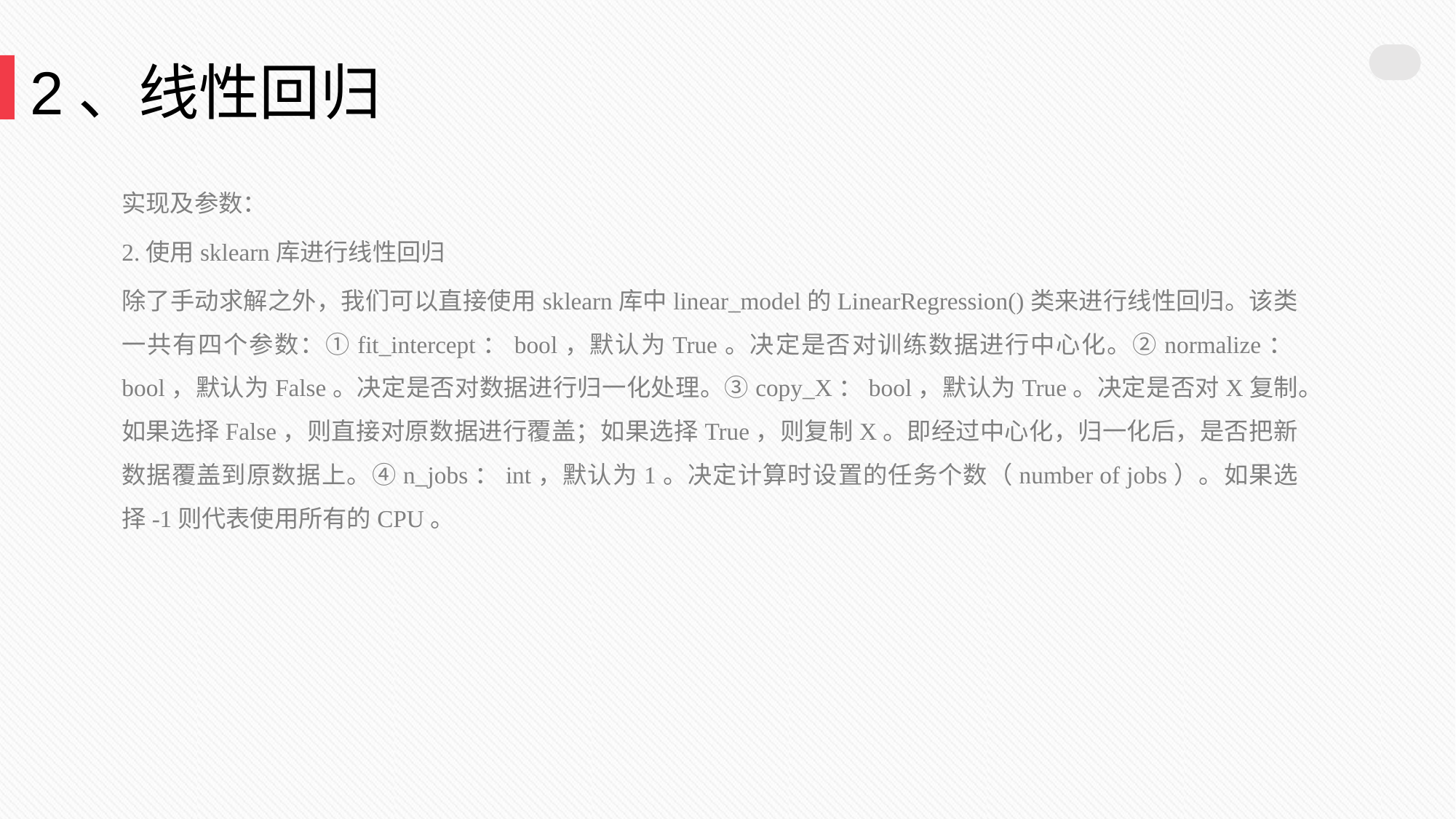

2、线性回归
实现及参数：
2.使用sklearn库进行线性回归
除了手动求解之外，我们可以直接使用sklearn库中linear_model的LinearRegression()类来进行线性回归。该类一共有四个参数：①fit_intercept：bool，默认为True。决定是否对训练数据进行中心化。②normalize：bool，默认为False。决定是否对数据进行归一化处理。③copy_X：bool，默认为True。决定是否对X复制。如果选择False，则直接对原数据进行覆盖；如果选择True，则复制X。即经过中心化，归一化后，是否把新数据覆盖到原数据上。④n_jobs：int，默认为1。决定计算时设置的任务个数（number of jobs）。如果选择-1则代表使用所有的CPU。